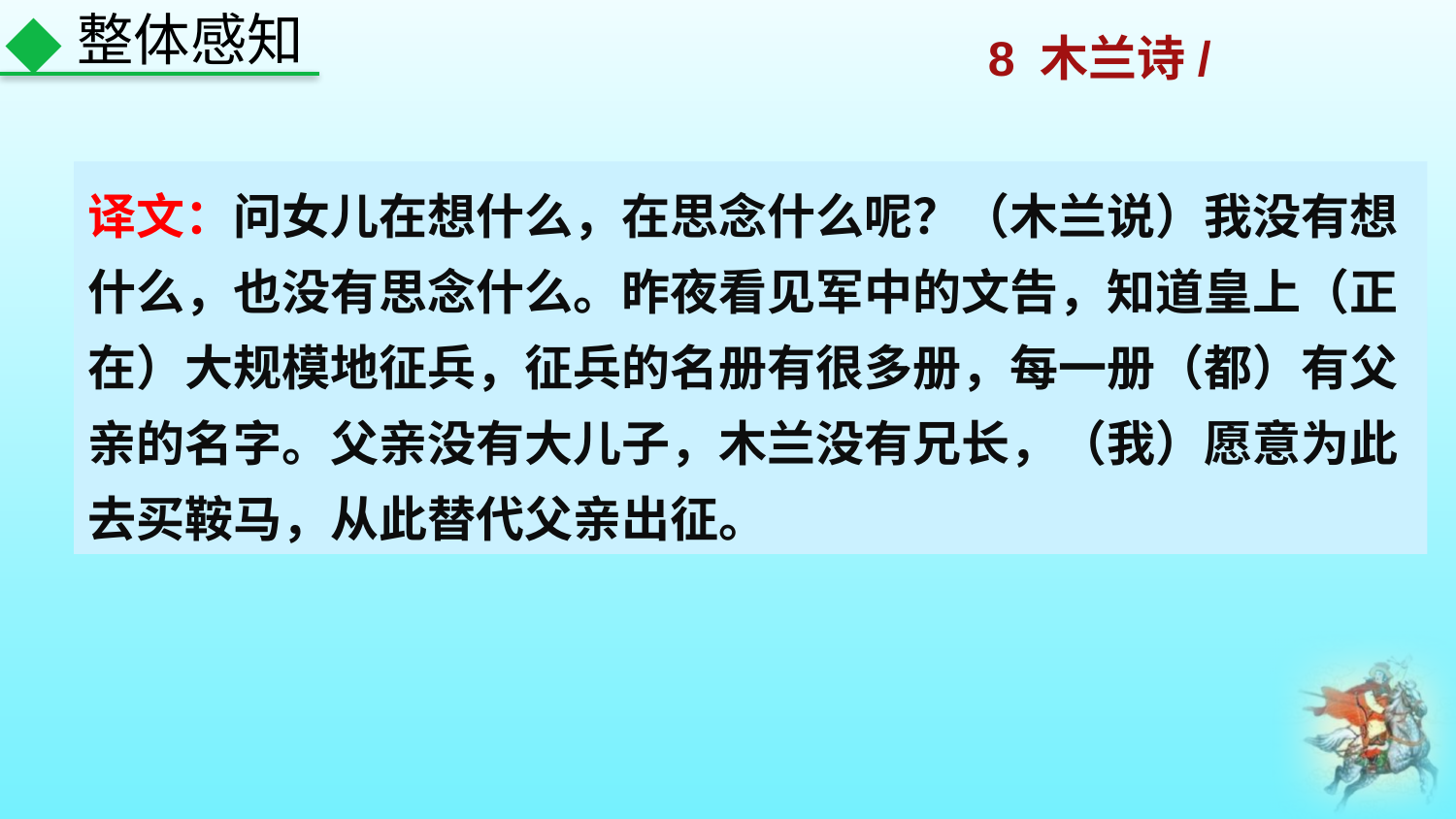

整体感知

译文：问女儿在想什么，在思念什么呢？（木兰说）我没有想什么，也没有思念什么。昨夜看见军中的文告，知道皇上（正在）大规模地征兵，征兵的名册有很多册，每一册（都）有父亲的名字。父亲没有大儿子，木兰没有兄长，（我）愿意为此去买鞍马，从此替代父亲出征。